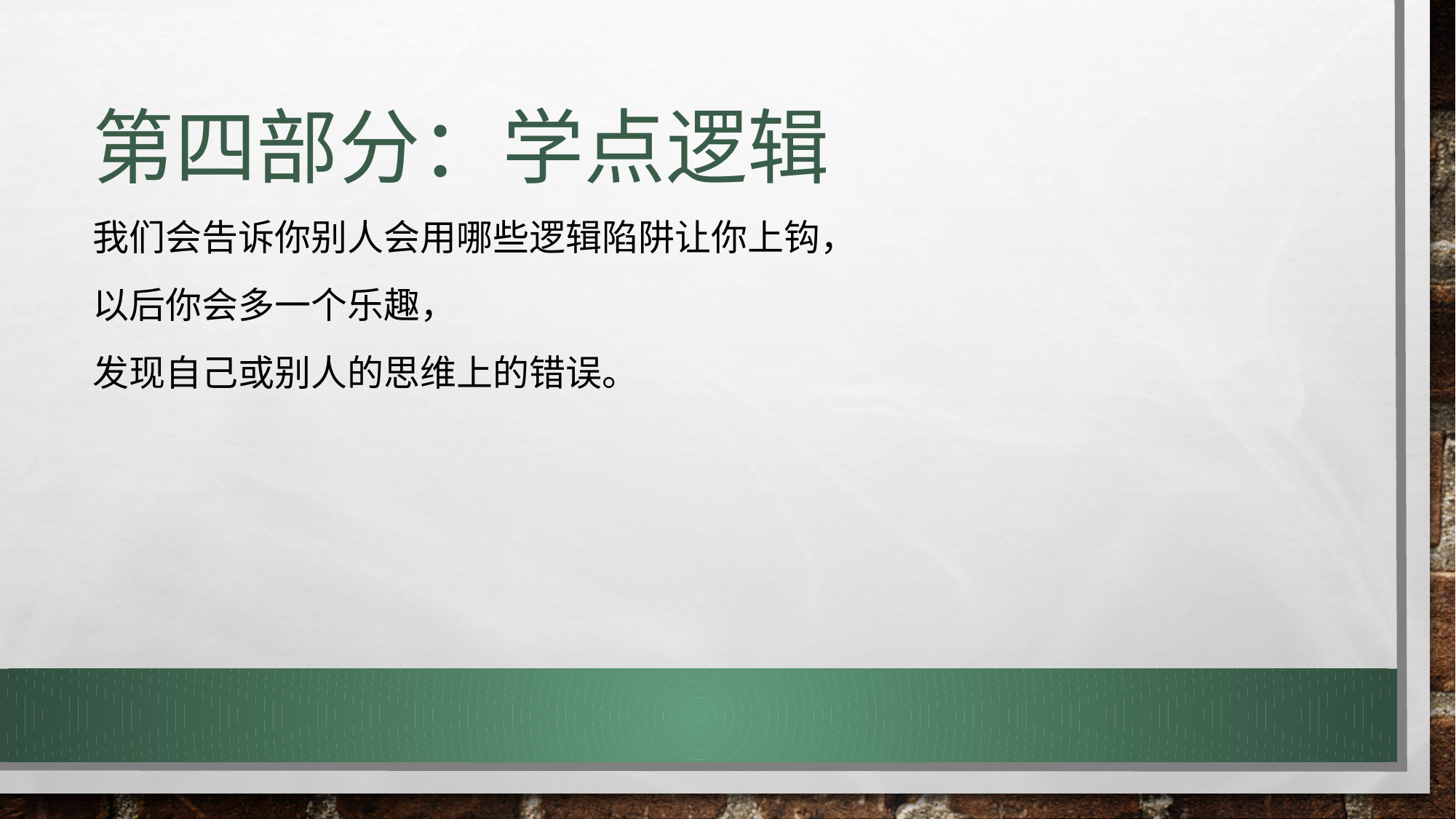

# 第四部分：学点逻辑
我们会告诉你别人会用哪些逻辑陷阱让你上钩，
以后你会多一个乐趣，
发现自己或别人的思维上的错误。